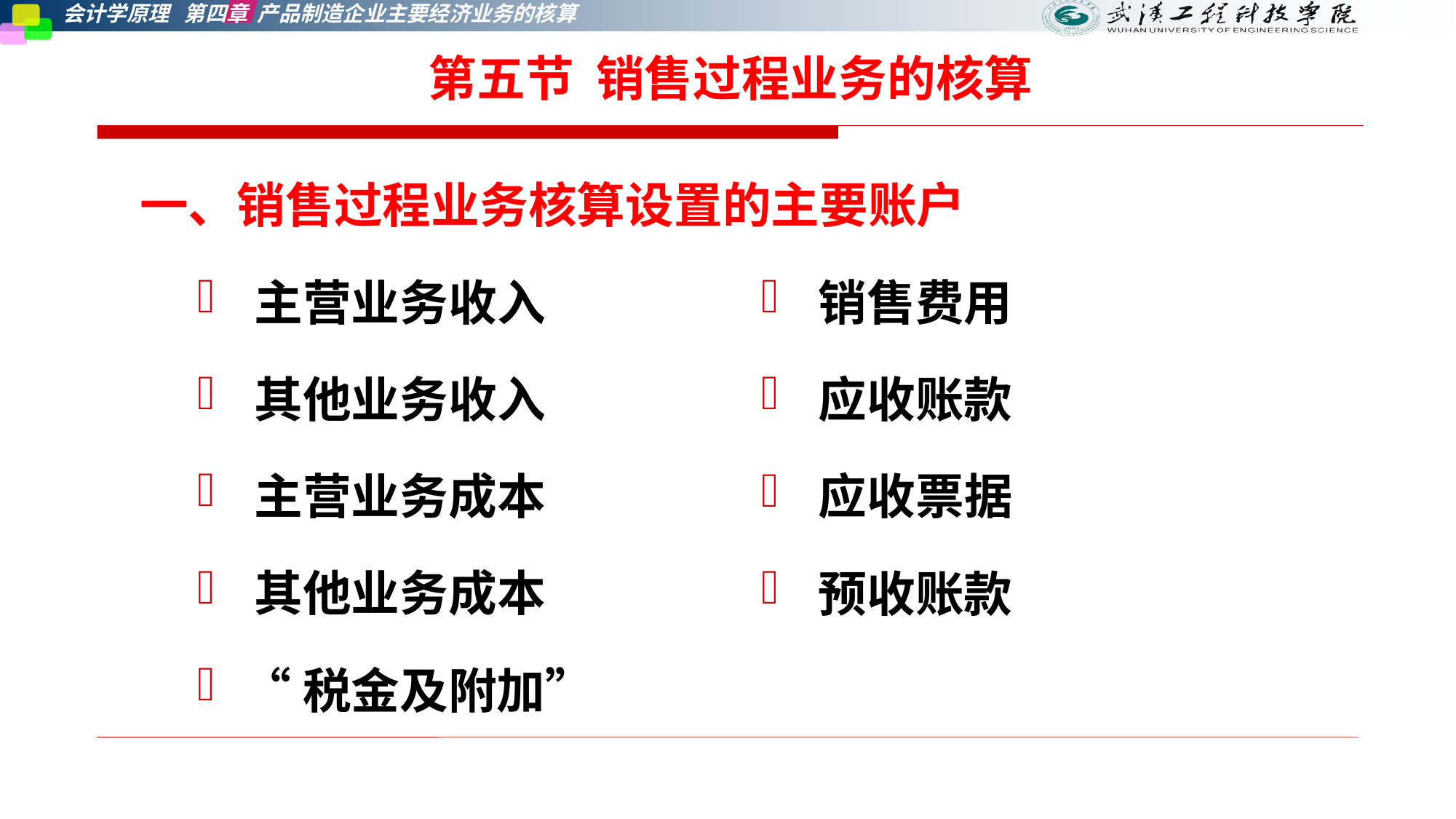

第五节  销售过程业务的核算
一、销售过程业务核算设置的主要账户
 主营业务收入
 其他业务收入
 主营业务成本
 其他业务成本
 “税金及附加”
 销售费用
 应收账款
 应收票据
 预收账款